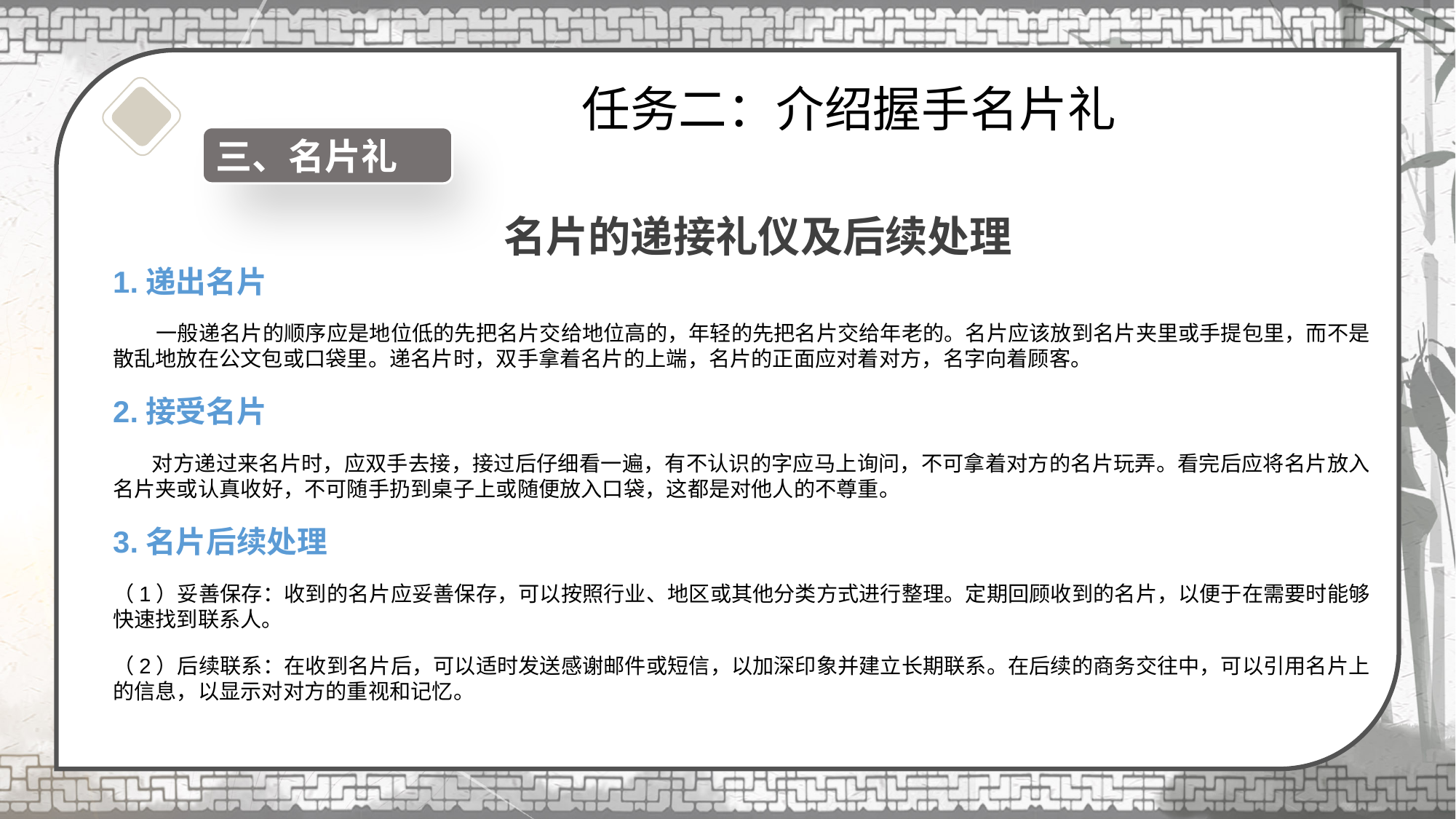

任务二：介绍握手名片礼
三、名片礼
# 名片的递接礼仪及后续处理
1.递出名片
        一般递名片的顺序应是地位低的先把名片交给地位高的，年轻的先把名片交给年老的。名片应该放到名片夹里或手提包里，而不是散乱地放在公文包或口袋里。递名片时，双手拿着名片的上端，名片的正面应对着对方，名字向着顾客。
2.接受名片
       对方递过来名片时，应双手去接，接过后仔细看一遍，有不认识的字应马上询问，不可拿着对方的名片玩弄。看完后应将名片放入名片夹或认真收好，不可随手扔到桌子上或随便放入口袋，这都是对他人的不尊重。
3.名片后续处理
（1）妥善保存：收到的名片应妥善保存，可以按照行业、地区或其他分类方式进行整理。定期回顾收到的名片，以便于在需要时能够快速找到联系人。
（2）后续联系：在收到名片后，可以适时发送感谢邮件或短信，以加深印象并建立长期联系。在后续的商务交往中，可以引用名片上的信息，以显示对对方的重视和记忆。